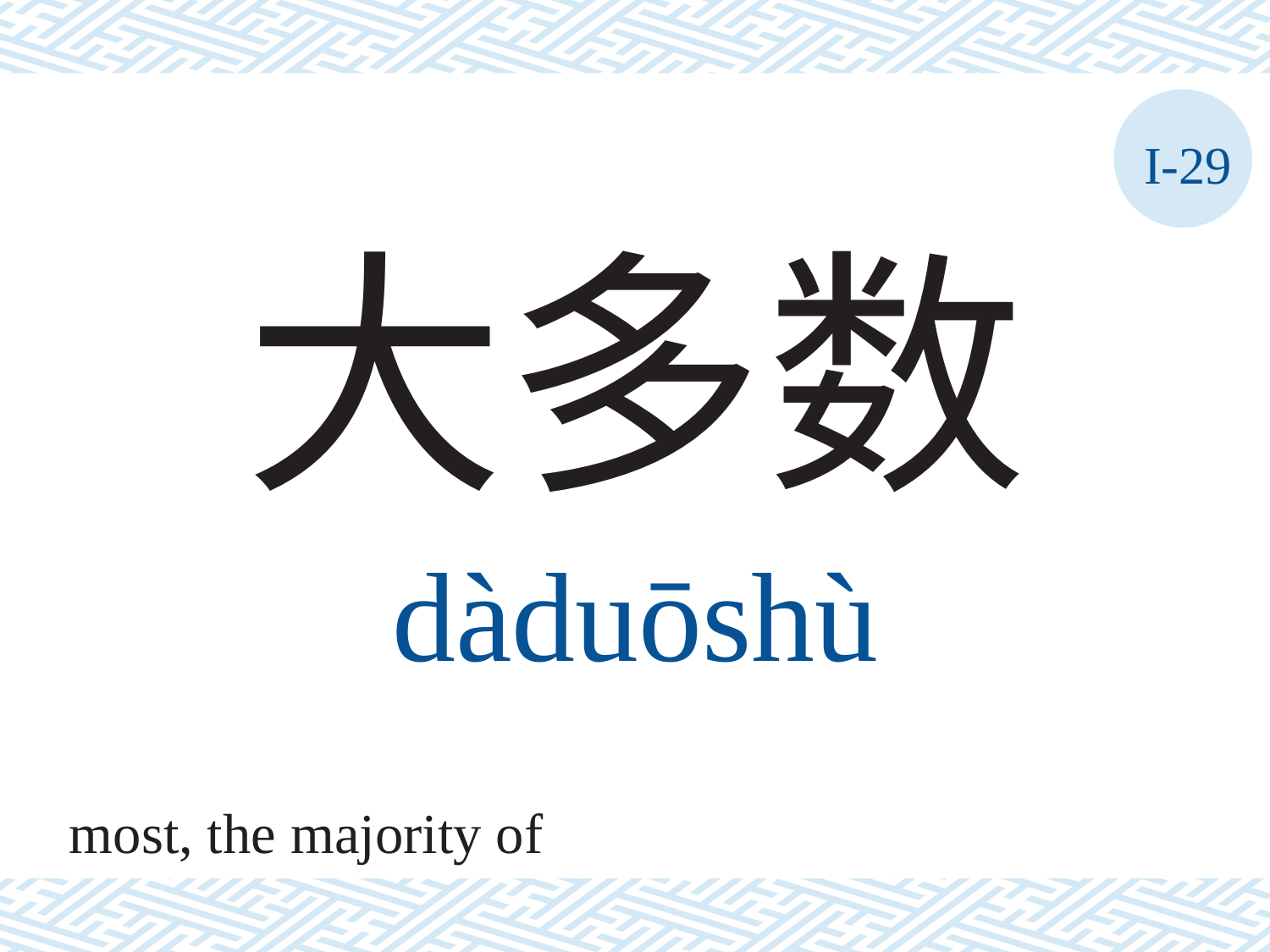

I-29
大多数
dàduōshù
most, the majority of